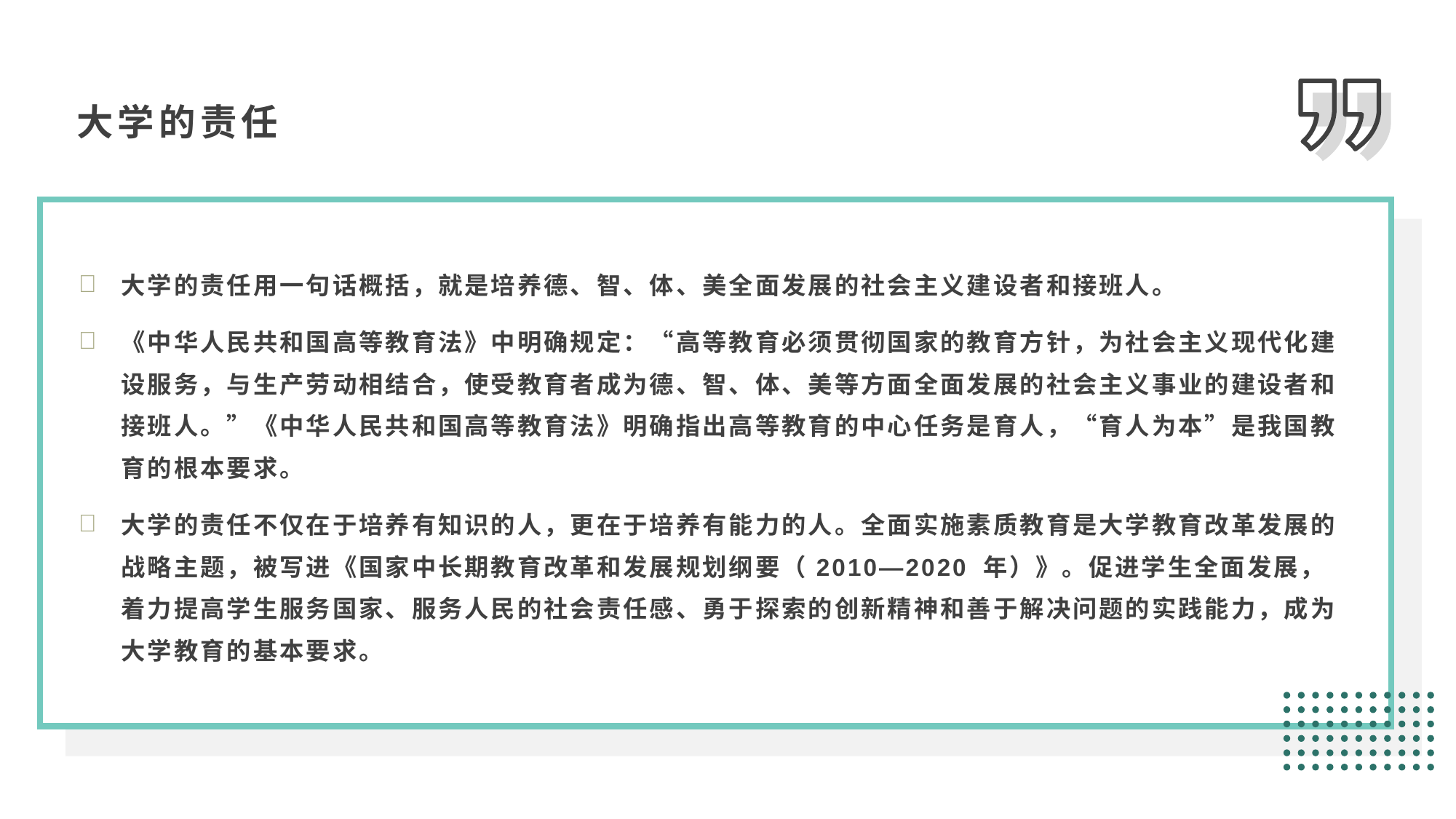

大学的责任

大学的责任用一句话概括，就是培养德、智、体、美全面发展的社会主义建设者和接班人。
《中华人民共和国高等教育法》中明确规定：“高等教育必须贯彻国家的教育方针，为社会主义现代化建设服务，与生产劳动相结合，使受教育者成为德、智、体、美等方面全面发展的社会主义事业的建设者和接班人。”《中华人民共和国高等教育法》明确指出高等教育的中心任务是育人，“育人为本”是我国教育的根本要求。
大学的责任不仅在于培养有知识的人，更在于培养有能力的人。全面实施素质教育是大学教育改革发展的战略主题，被写进《国家中长期教育改革和发展规划纲要（2010—2020 年）》。促进学生全面发展，着力提高学生服务国家、服务人民的社会责任感、勇于探索的创新精神和善于解决问题的实践能力，成为大学教育的基本要求。